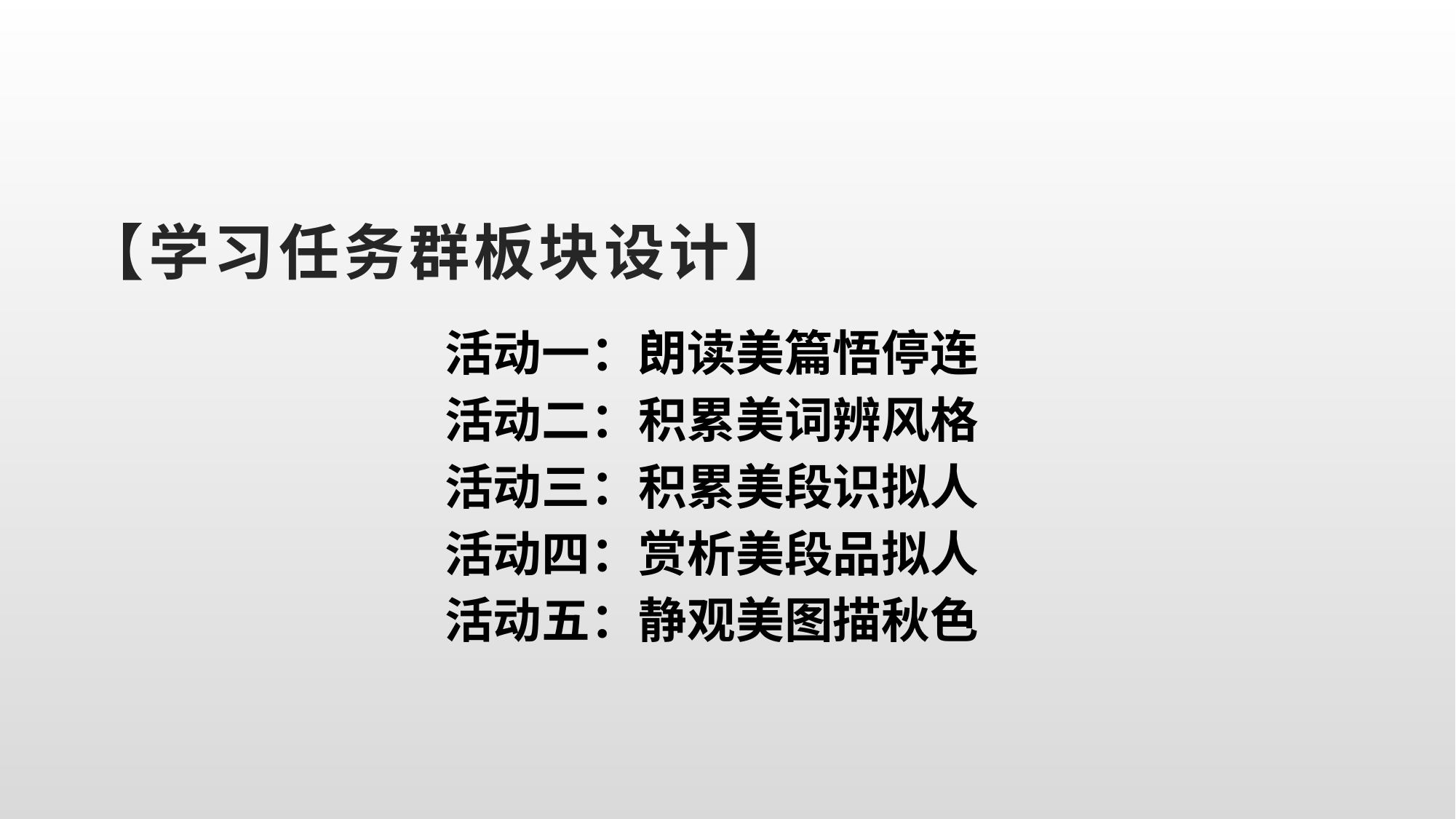

# 【学习任务群板块设计】
活动一：朗读美篇悟停连
活动二：积累美词辨风格
活动三：积累美段识拟人
活动四：赏析美段品拟人
活动五：静观美图描秋色